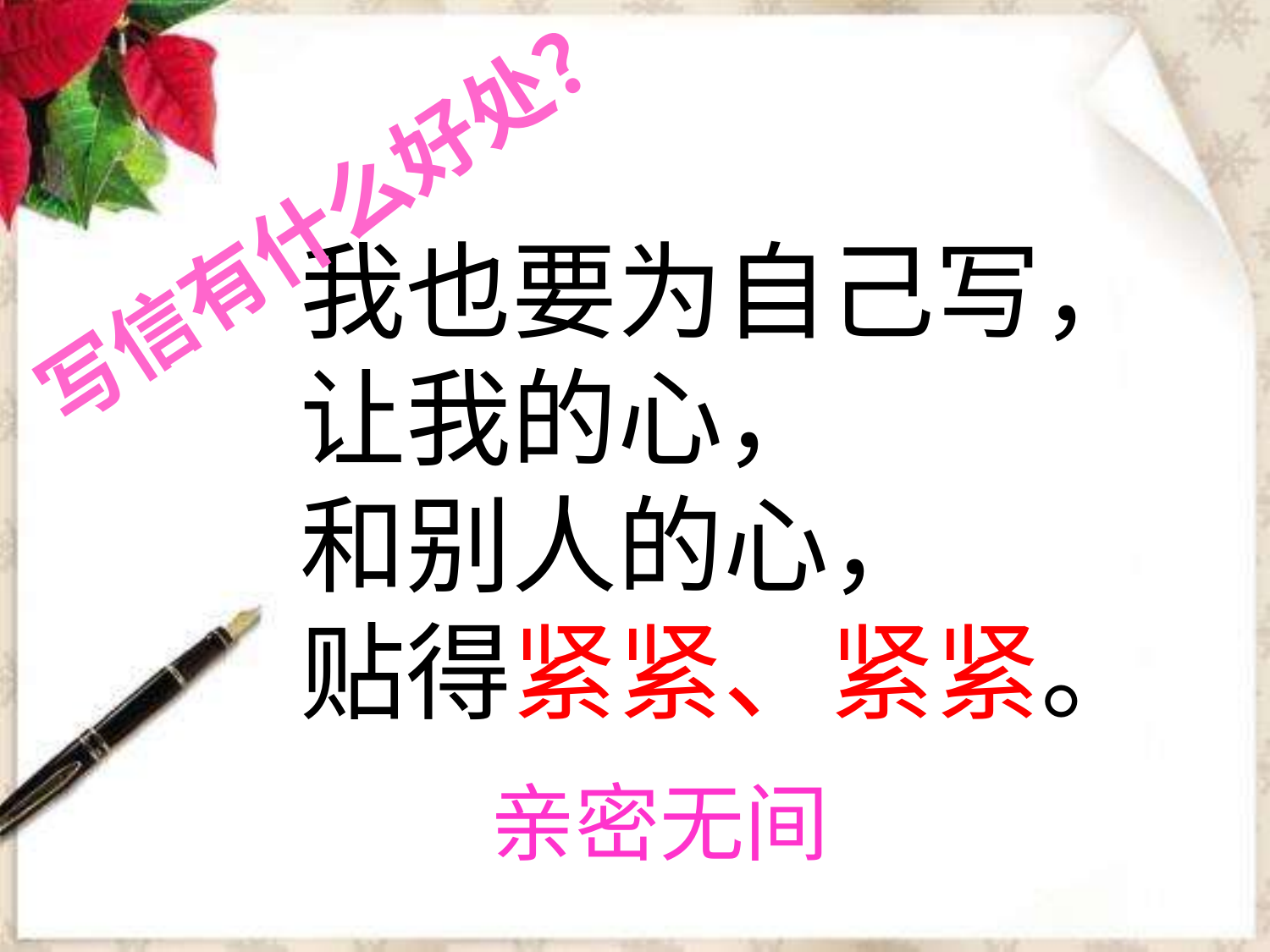

写信有什么好处？
我也要为自己写，
让我的心，
和别人的心，
贴得紧紧、紧紧。
亲密无间